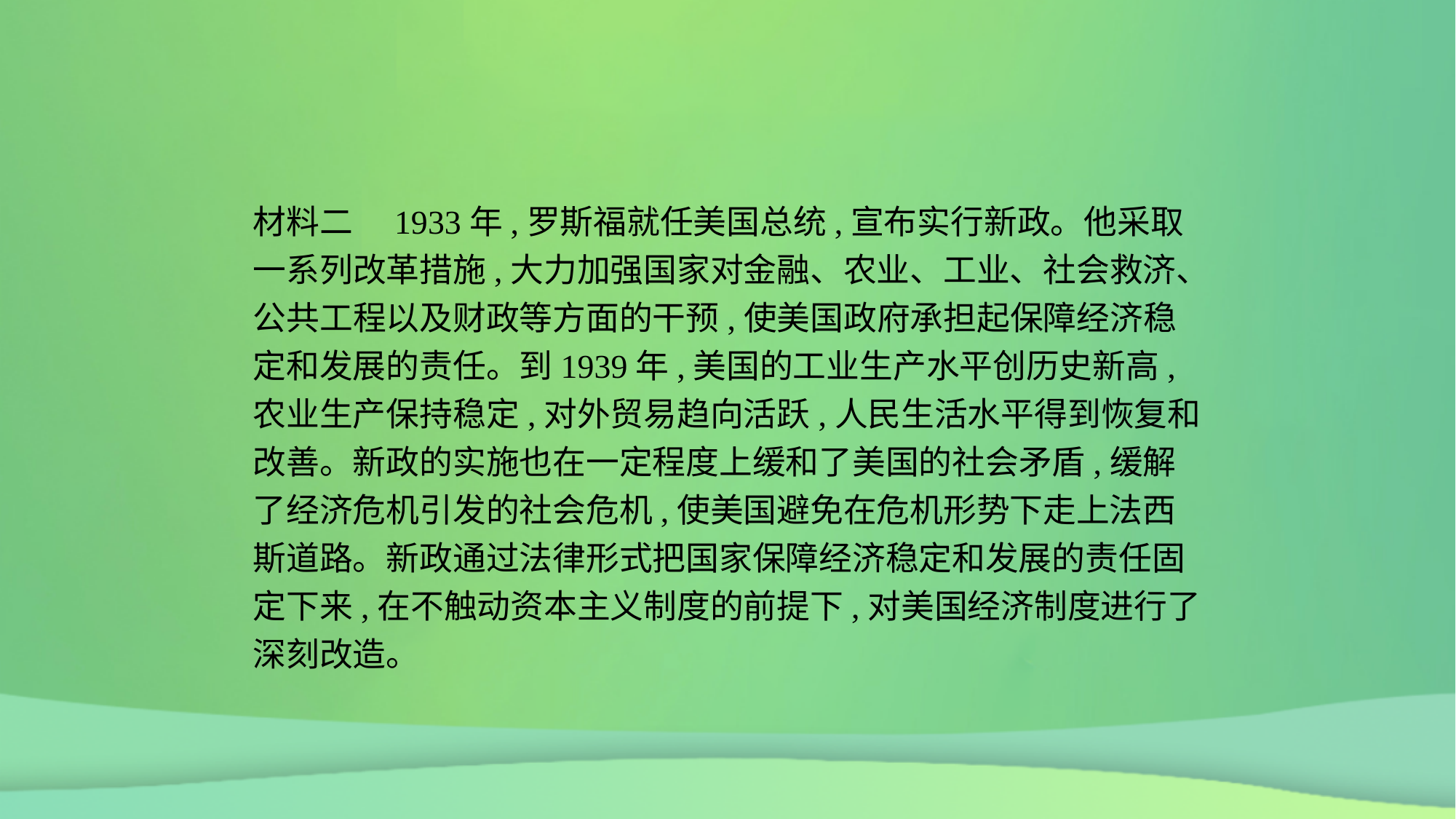

材料二　1933年,罗斯福就任美国总统,宣布实行新政。他采取一系列改革措施,大力加强国家对金融、农业、工业、社会救济、公共工程以及财政等方面的干预,使美国政府承担起保障经济稳定和发展的责任。到1939年,美国的工业生产水平创历史新高,农业生产保持稳定,对外贸易趋向活跃,人民生活水平得到恢复和改善。新政的实施也在一定程度上缓和了美国的社会矛盾,缓解了经济危机引发的社会危机,使美国避免在危机形势下走上法西斯道路。新政通过法律形式把国家保障经济稳定和发展的责任固定下来,在不触动资本主义制度的前提下,对美国经济制度进行了深刻改造。